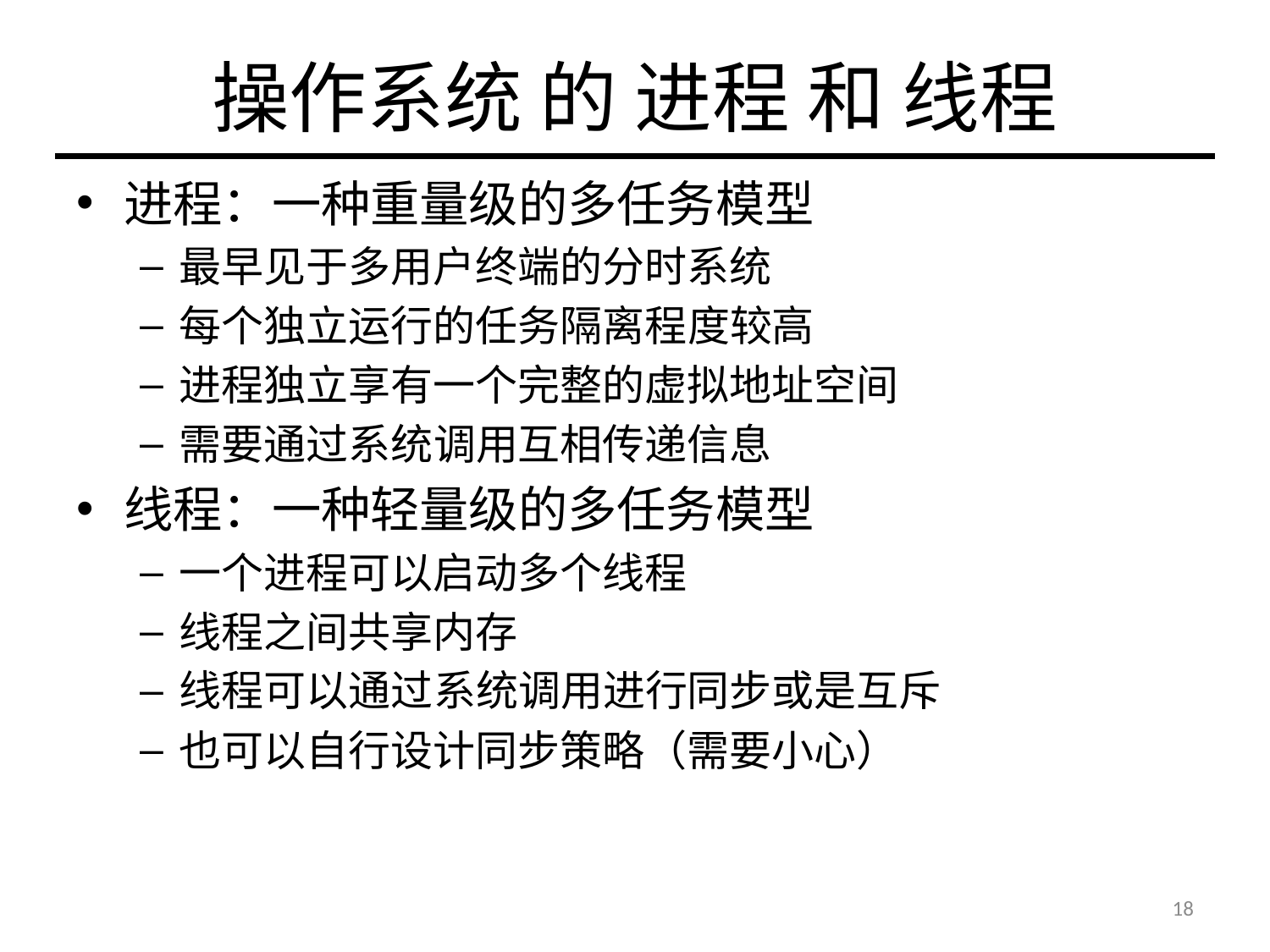

# 操作系统 的 进程 和 线程
进程：一种重量级的多任务模型
最早见于多用户终端的分时系统
每个独立运行的任务隔离程度较高
进程独立享有一个完整的虚拟地址空间
需要通过系统调用互相传递信息
线程：一种轻量级的多任务模型
一个进程可以启动多个线程
线程之间共享内存
线程可以通过系统调用进行同步或是互斥
也可以自行设计同步策略（需要小心）

18